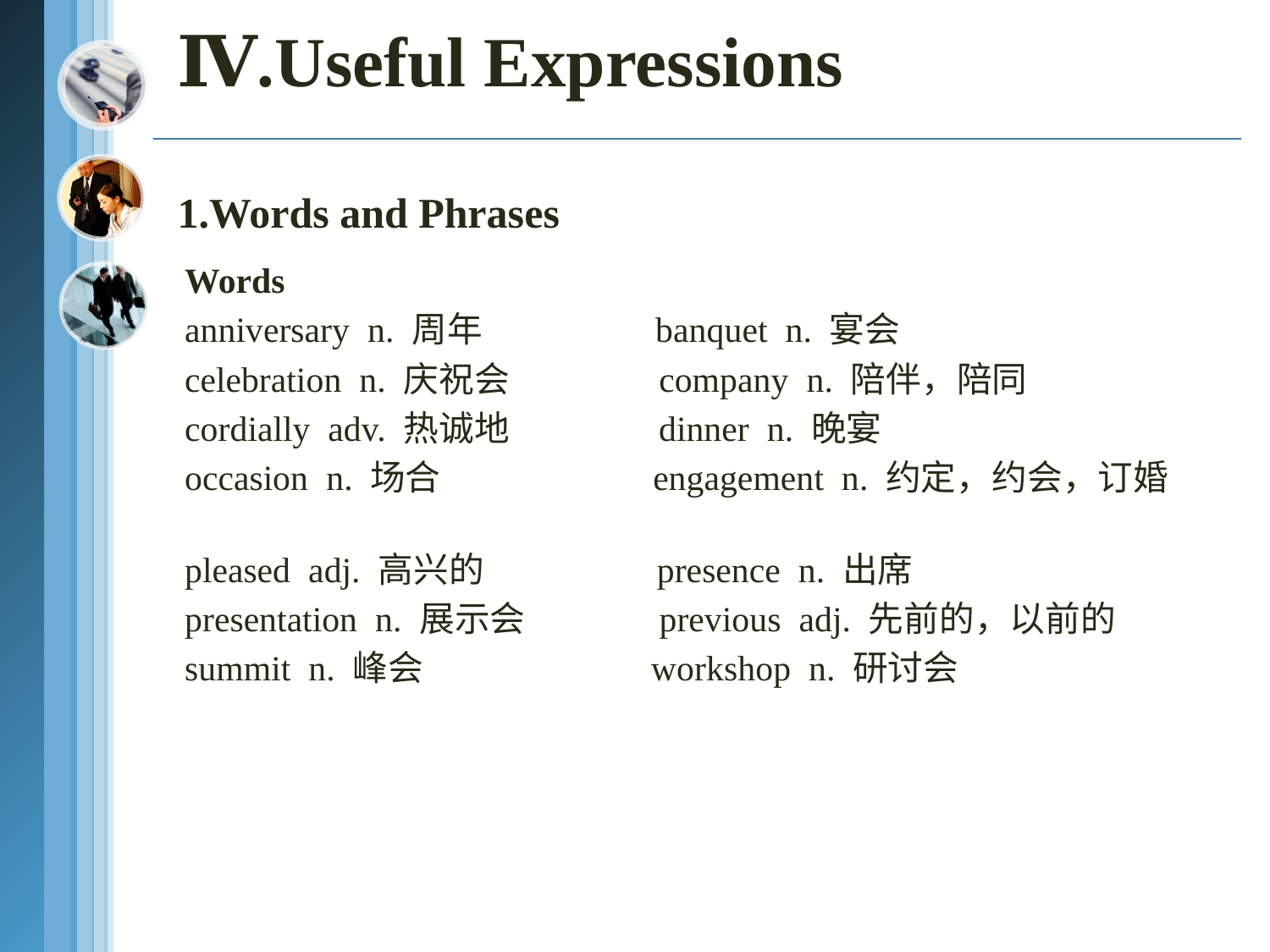

Ⅳ.Useful Expressions
1.Words and Phrases
Words
anniversary  n. 周年                     banquet  n. 宴会
celebration  n. 庆祝会                  company  n. 陪伴，陪同
cordially  adv. 热诚地                  dinner  n. 晚宴
occasion  n. 场合                          engagement  n. 约定，约会，订婚
pleased  adj. 高兴的                     presence  n. 出席
presentation  n. 展示会                previous  adj. 先前的，以前的
summit  n. 峰会                            workshop  n. 研讨会